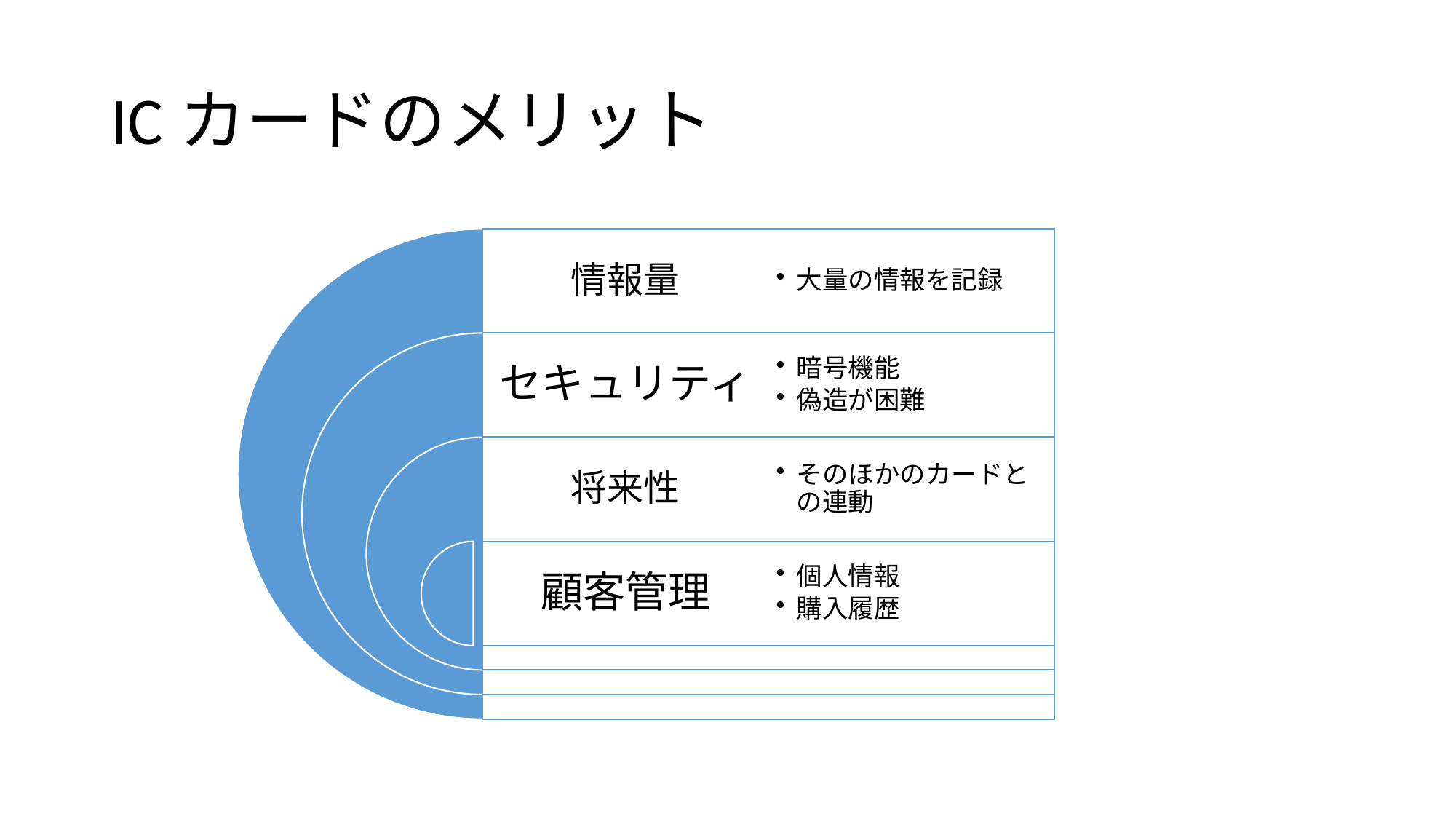

# ICカードのメリット
情報量
セキュリティ
将来性
顧客管理
大量の情報を記録
暗号機能
偽造が困難
そのほかのカードとの連動
個人情報
購入履歴